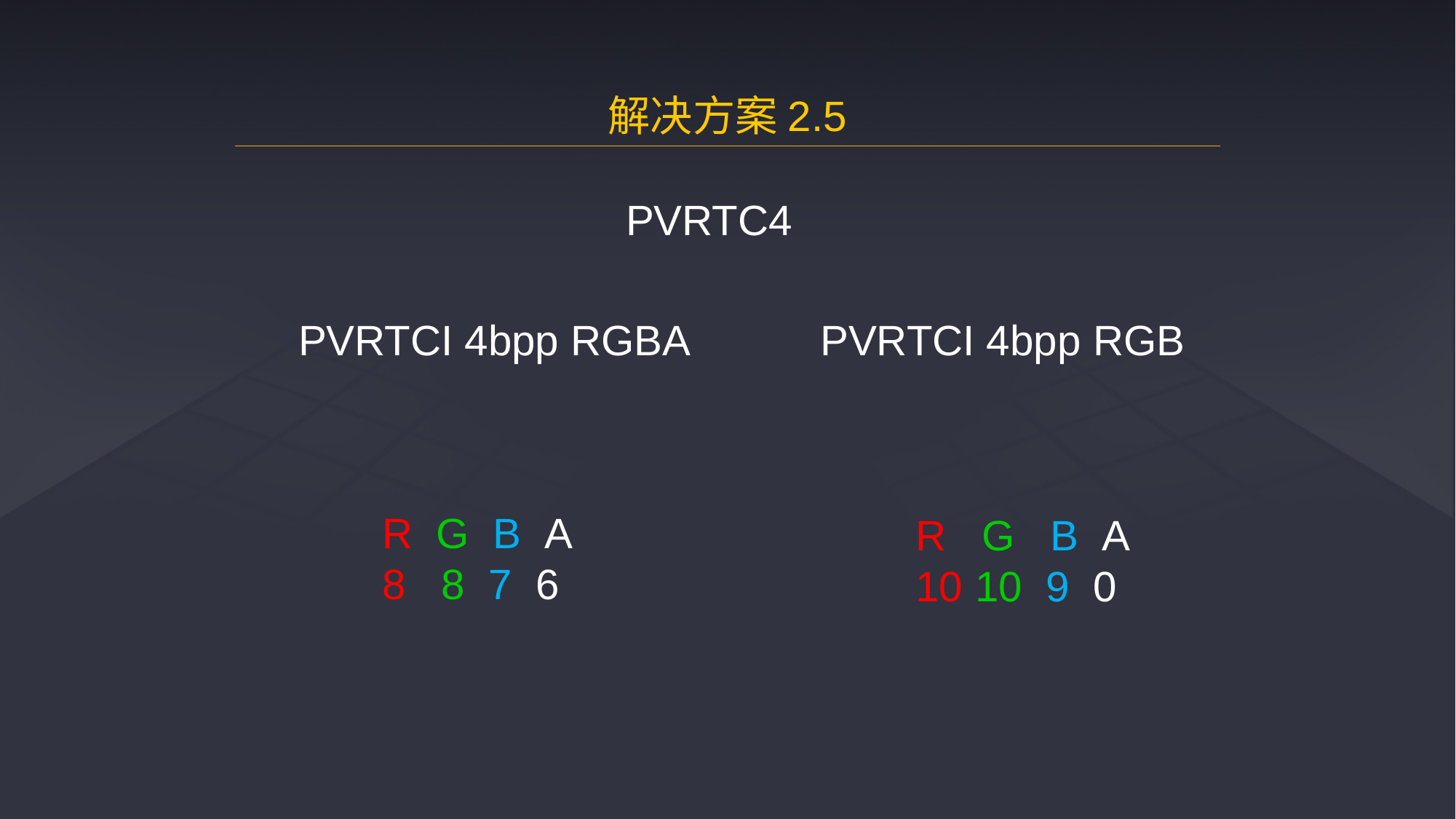

解决方案2.5

PVRTC4
PVRTCI 4bpp RGBA
PVRTCI 4bpp RGB
R  G  B  A
8   8  7  6
R   G   B  A
10 10  9  0